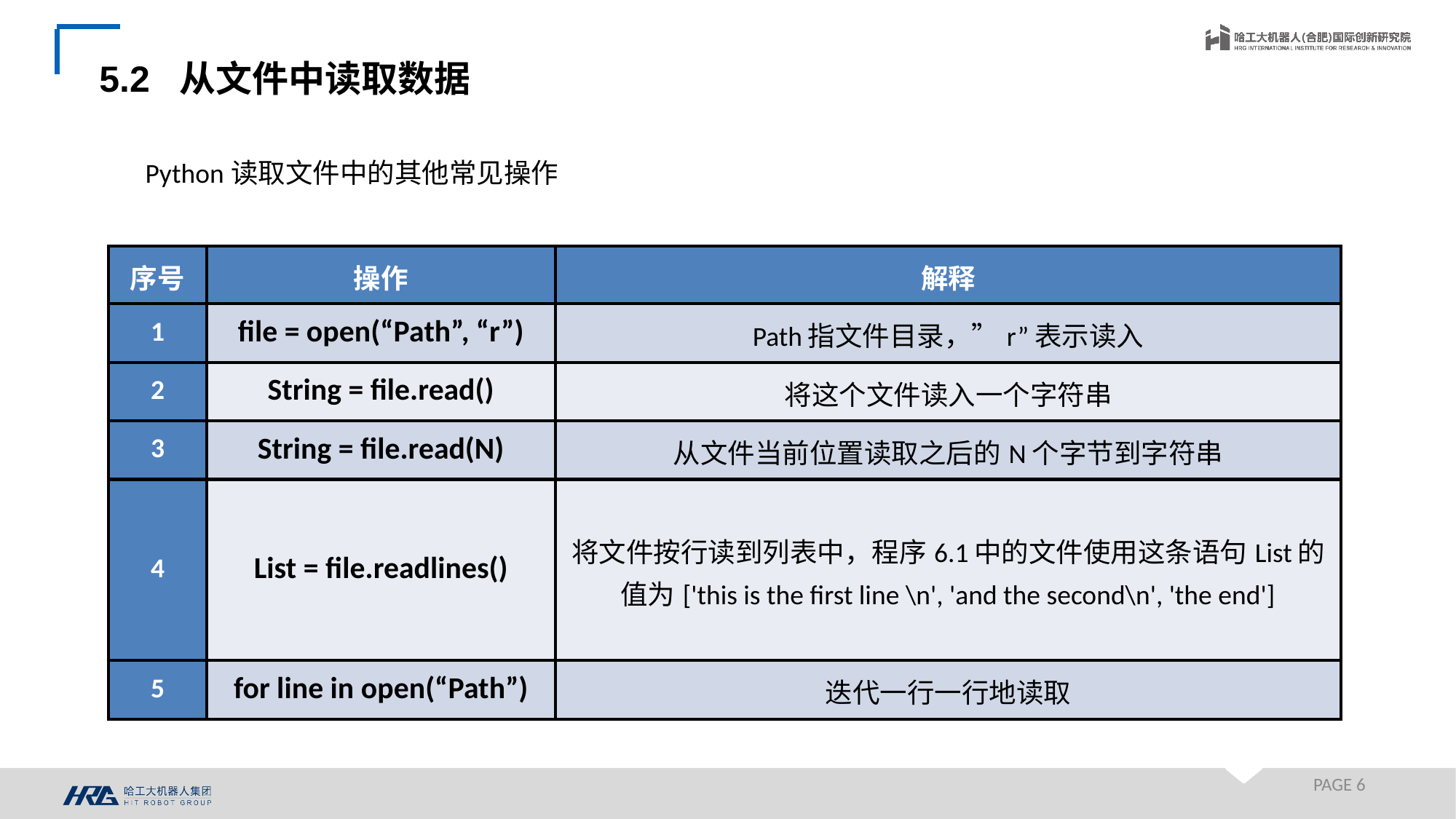

5.2  从文件中读取数据
Python读取文件中的其他常见操作
| 序号 | 操作 | 解释 |
| --- | --- | --- |
| 1 | file = open(“Path”, “r”) | Path指文件目录，”r”表示读入 |
| 2 | String = file.read() | 将这个文件读入一个字符串 |
| 3 | String = file.read(N) | 从文件当前位置读取之后的N个字节到字符串 |
| 4 | List = file.readlines() | 将文件按行读到列表中，程序6.1中的文件使用这条语句List的值为['this is the first line \n', 'and the second\n', 'the end'] |
| 5 | for line in open(“Path”) | 迭代一行一行地读取 |